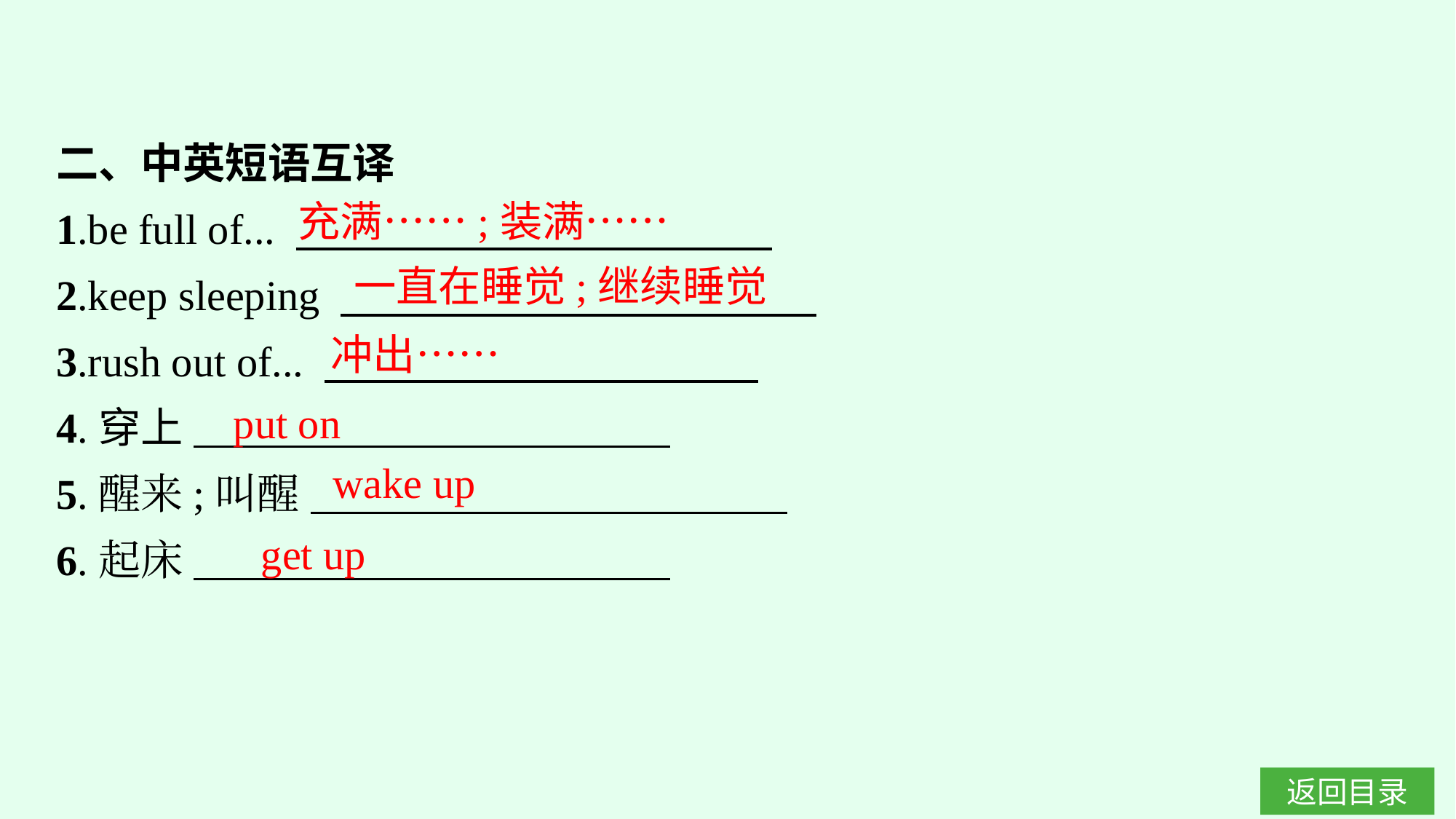

二、中英短语互译
1.be full of...
2.keep sleeping
3.rush out of...
4.穿上
5.醒来;叫醒
6.起床
充满……;装满……
一直在睡觉;继续睡觉
冲出……
put on
wake up
get up